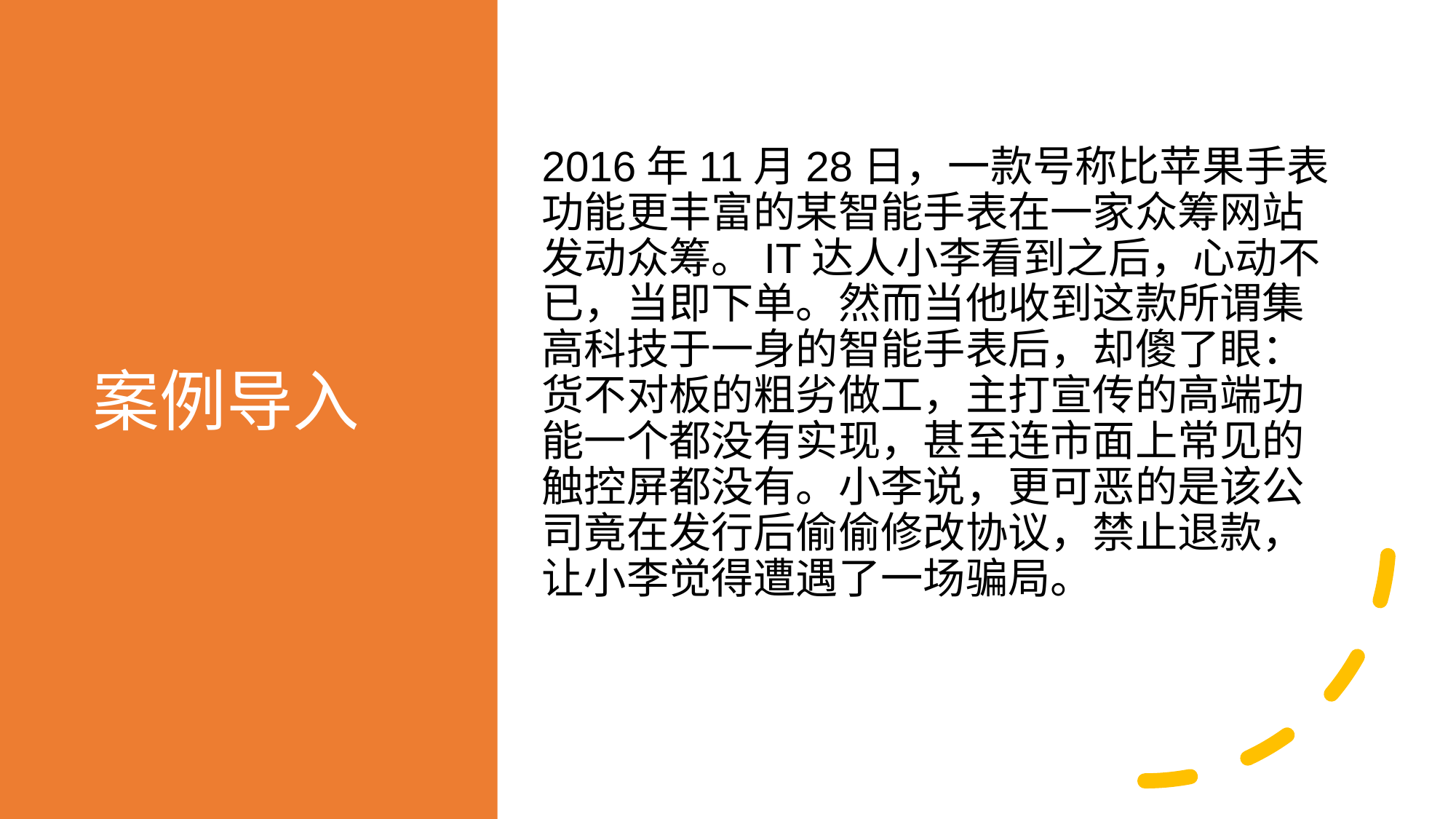

# 案例导入
2016年11月28日，一款号称比苹果手表功能更丰富的某智能手表在一家众筹网站发动众筹。IT达人小李看到之后，心动不已，当即下单。然而当他收到这款所谓集高科技于一身的智能手表后，却傻了眼：货不对板的粗劣做工，主打宣传的高端功能一个都没有实现，甚至连市面上常见的触控屏都没有。小李说，更可恶的是该公司竟在发行后偷偷修改协议，禁止退款，让小李觉得遭遇了一场骗局。